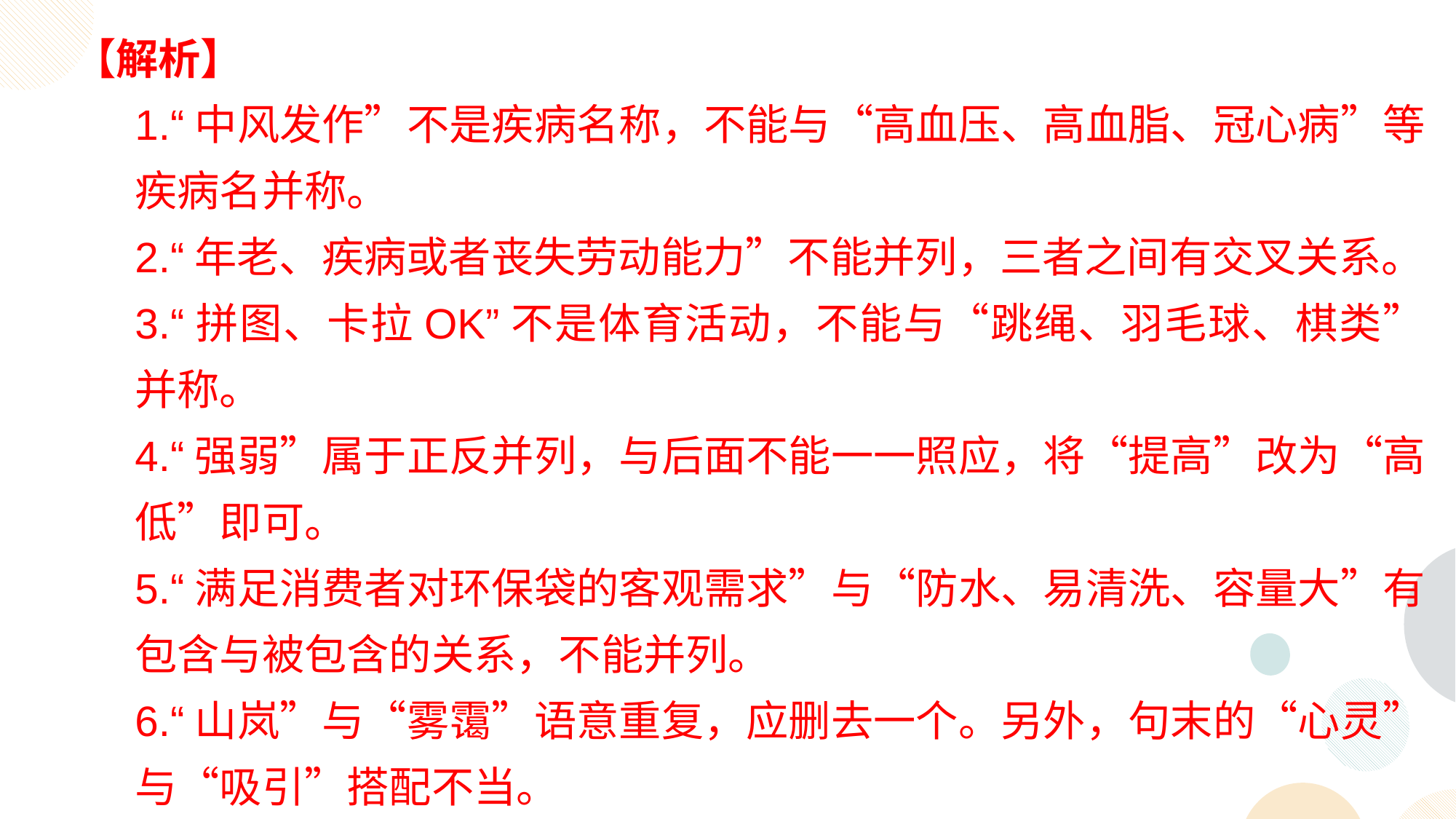

【解析】
1.“中风发作”不是疾病名称，不能与“高血压、高血脂、冠心病”等疾病名并称。
2.“年老、疾病或者丧失劳动能力”不能并列，三者之间有交叉关系。
3.“拼图、卡拉OK”不是体育活动，不能与“跳绳、羽毛球、棋类”并称。
4.“强弱”属于正反并列，与后面不能一一照应，将“提高”改为“高低”即可。
5.“满足消费者对环保袋的客观需求”与“防水、易清洗、容量大”有包含与被包含的关系，不能并列。
6.“山岚”与“雾霭”语意重复，应删去一个。另外，句末的“心灵”与“吸引”搭配不当。